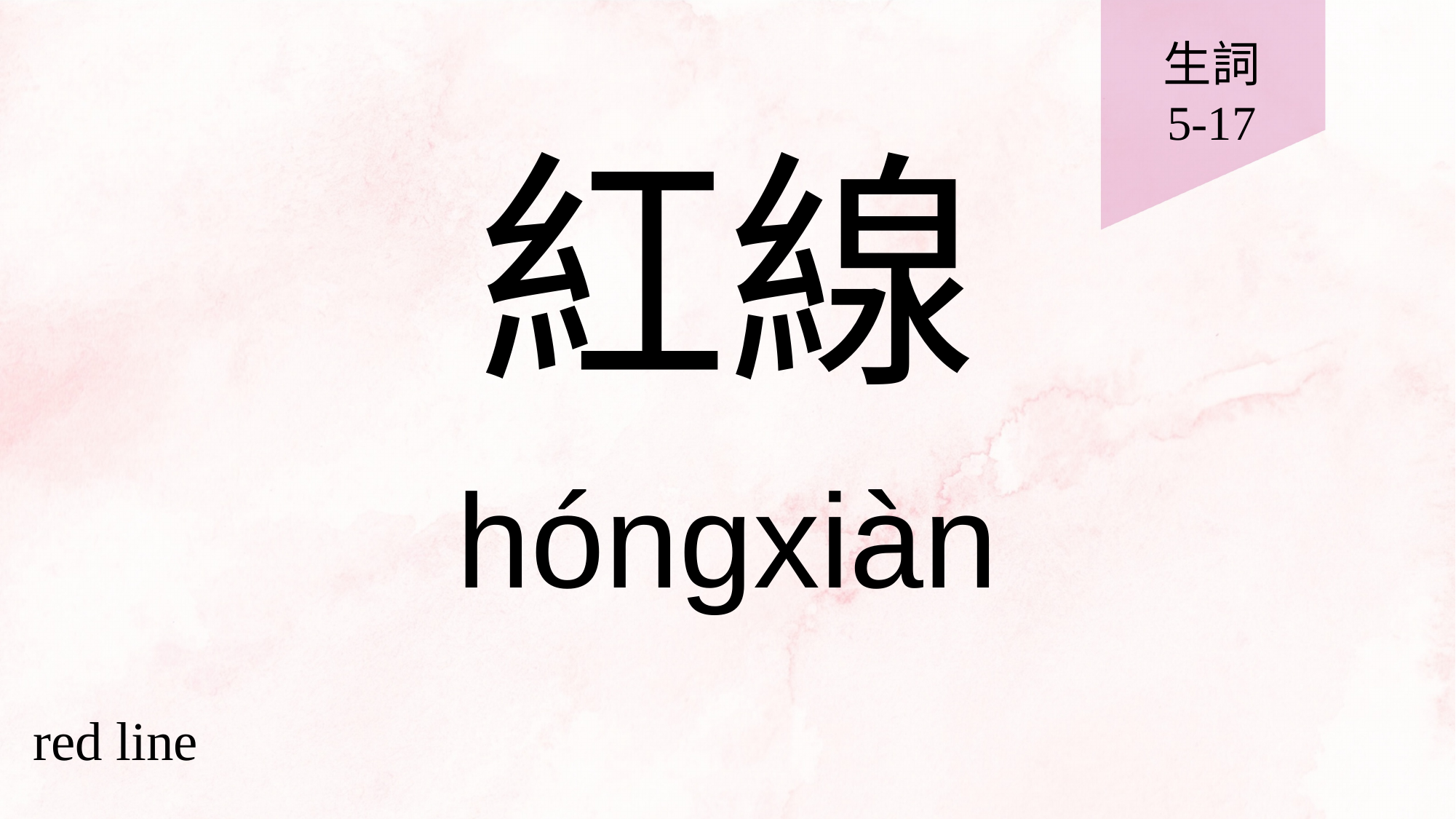

生詞
5-17
# 紅線
hóngxiàn
red line